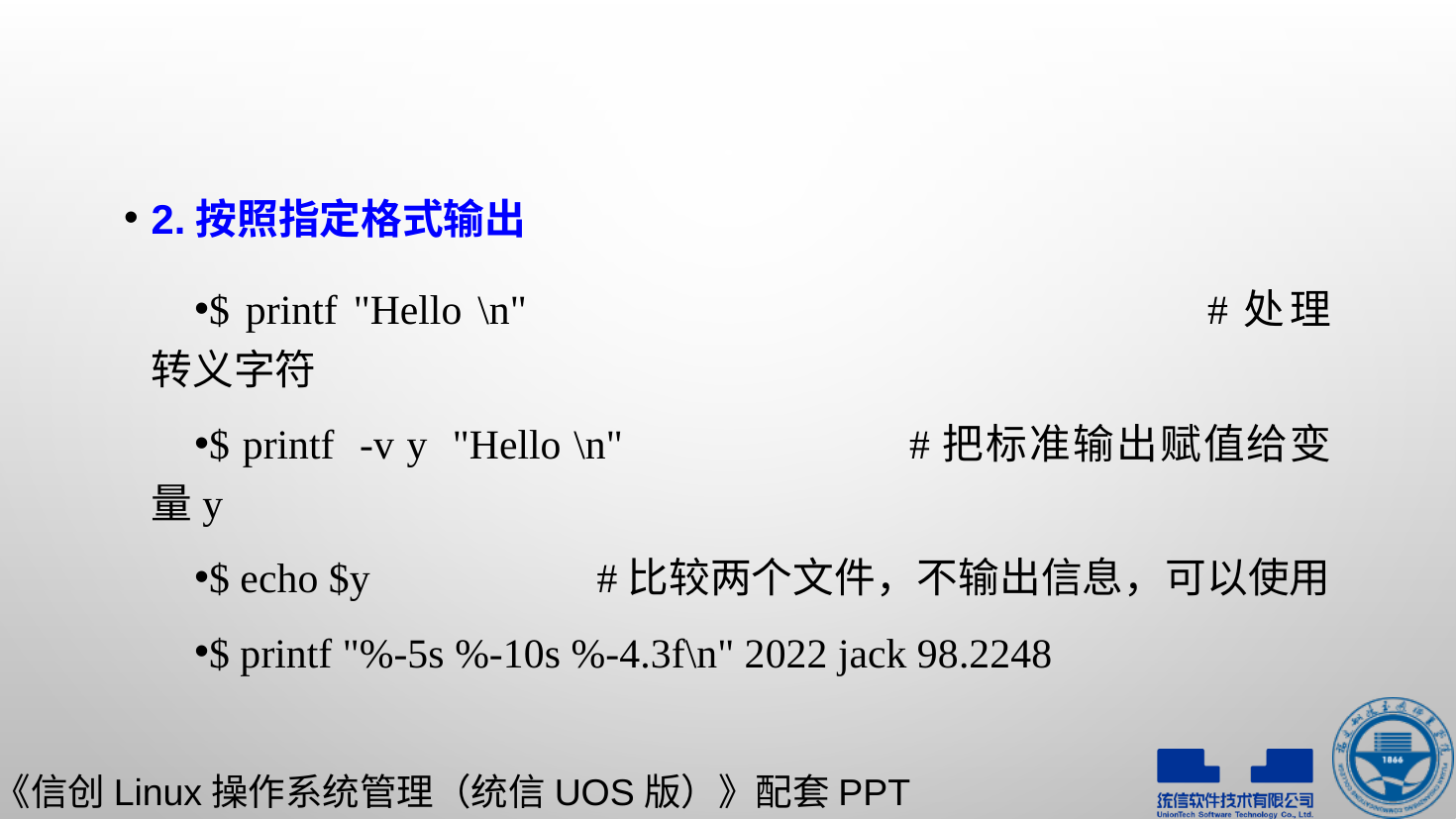

2.按照指定格式输出
$ printf "Hello \n"					#处理转义字符
$ printf  -v y  "Hello \n"		#把标准输出赋值给变量y
$ echo $y		#比较两个文件，不输出信息，可以使用
$ printf "%-5s %-10s %-4.3f\n" 2022 jack 98.2248